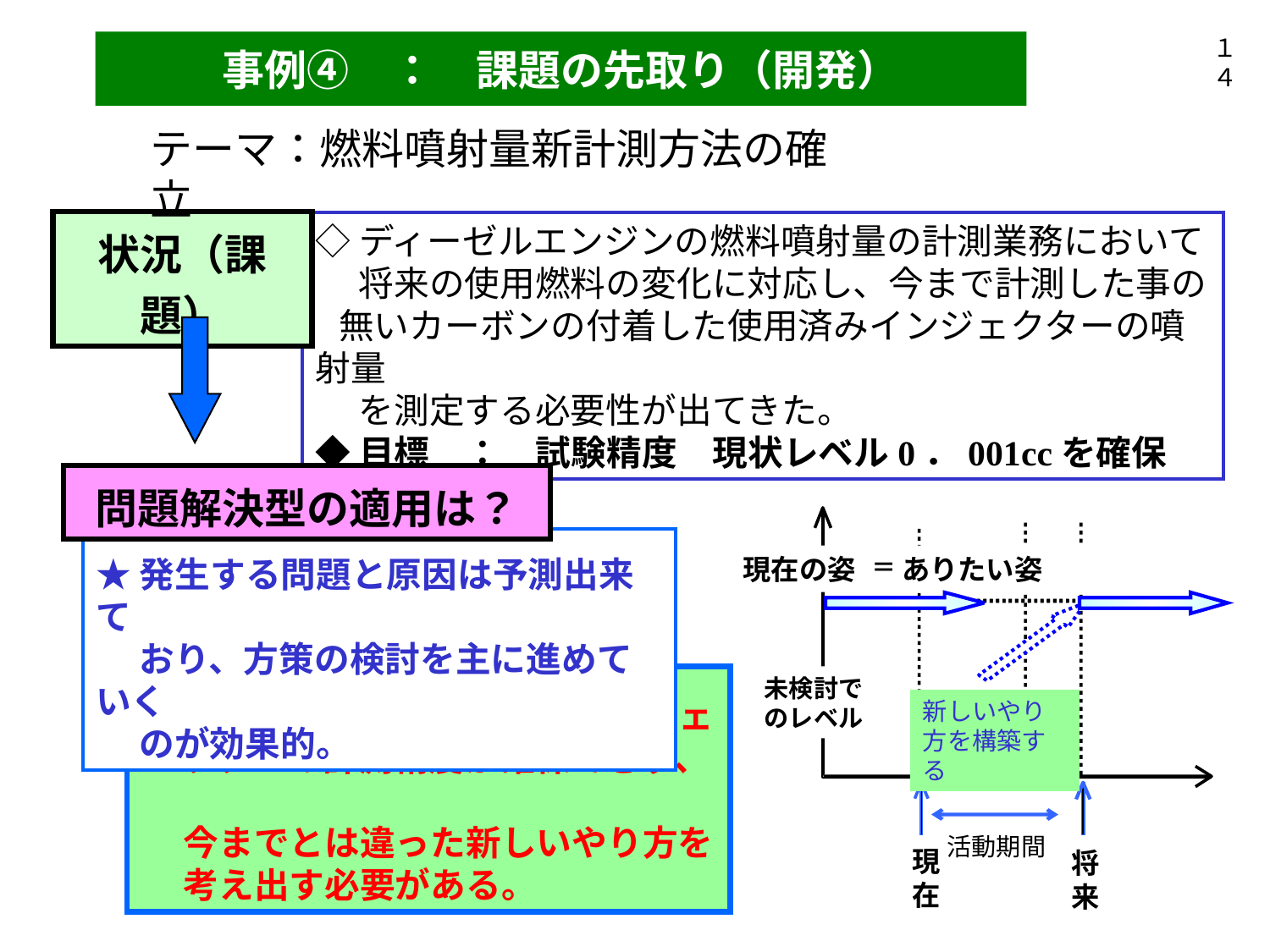

１４
事例④　：　課題の先取り（開発）
テーマ：燃料噴射量新計測方法の確立
状況（課題）
◇ディーゼルエンジンの燃料噴射量の計測業務において
　 将来の使用燃料の変化に対応し、今まで計測した事の
   無いカーボンの付着した使用済みインジェクターの噴射量
　 を測定する必要性が出てきた。
◆目標　：　試験精度　現状レベル0．001ccを確保

問題解決型の適用は？

★発生する問題と原因は予測出来て
　 おり、方策の検討を主に進めていく
　 のが効果的。

現在の姿
＝
ありたい姿

未検討でのレベル
新しいやり方を構築する

活動期間
現在
将来

★現状の試験方法では中古インジェ
　 クタ－の計測精度が確保できず、　
　 今までとは違った新しいやり方を
　 考え出す必要がある。